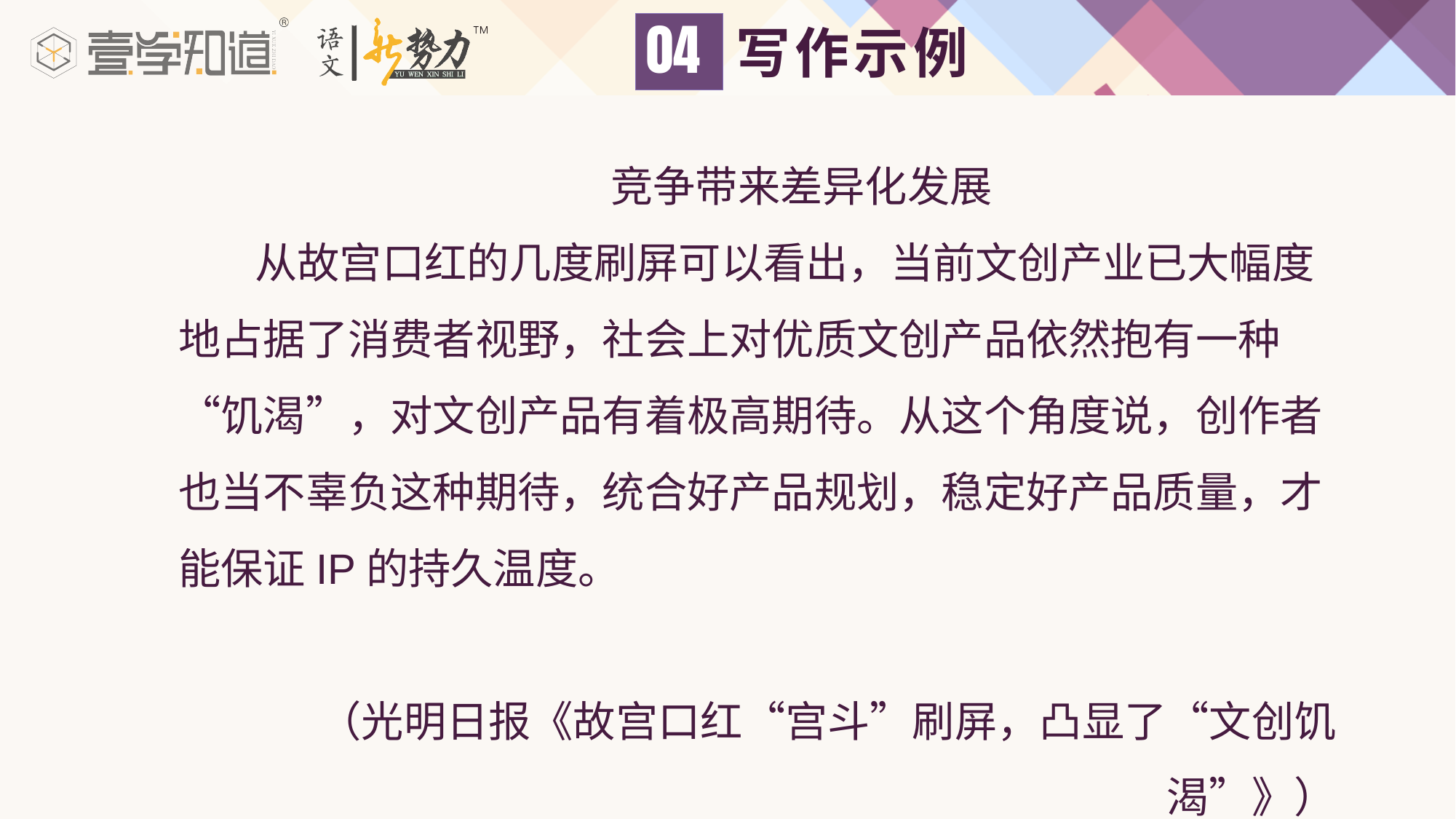

写作示例
04
           竞争带来差异化发展
       从故宫口红的几度刷屏可以看出，当前文创产业已大幅度地占据了消费者视野，社会上对优质文创产品依然抱有一种“饥渴”，对文创产品有着极高期待。从这个角度说，创作者也当不辜负这种期待，统合好产品规划，稳定好产品质量，才能保证IP的持久温度。

（光明日报《故宫口红“宫斗”刷屏，凸显了“文创饥渴”》）